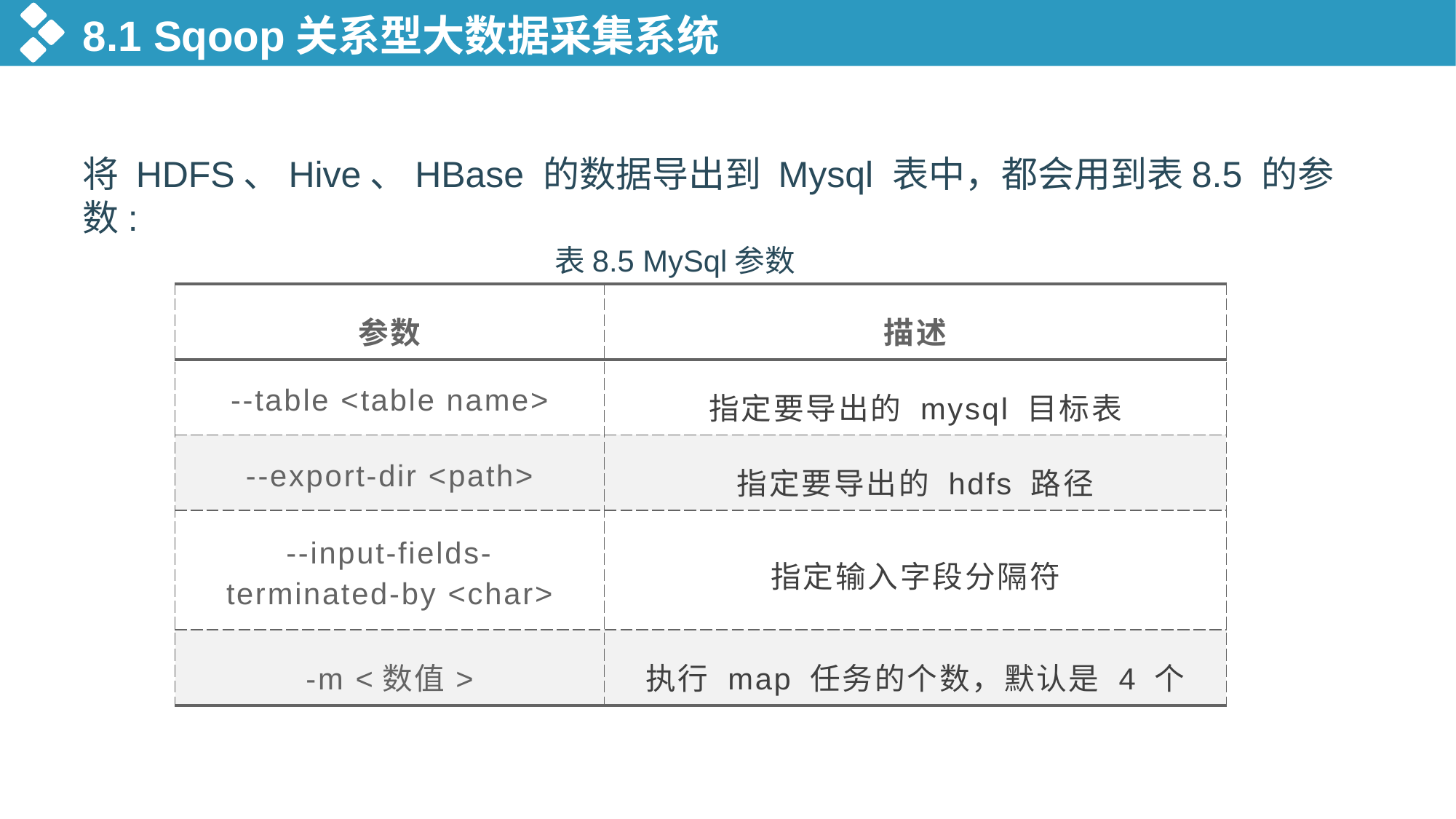

8.1 Sqoop关系型大数据采集系统

将 HDFS、Hive、HBase 的数据导出到 Mysql 表中，都会用到表8.5 的参数:
表8.5 MySql参数
| 参数 | 描述 |
| --- | --- |
| --table <table name> | 指定要导出的 mysql 目标表 |
| --export-dir <path> | 指定要导出的 hdfs 路径 |
| --input-fields-terminated-by <char> | 指定输入字段分隔符 |
| -m <数值> | 执行 map 任务的个数，默认是 4 个 |